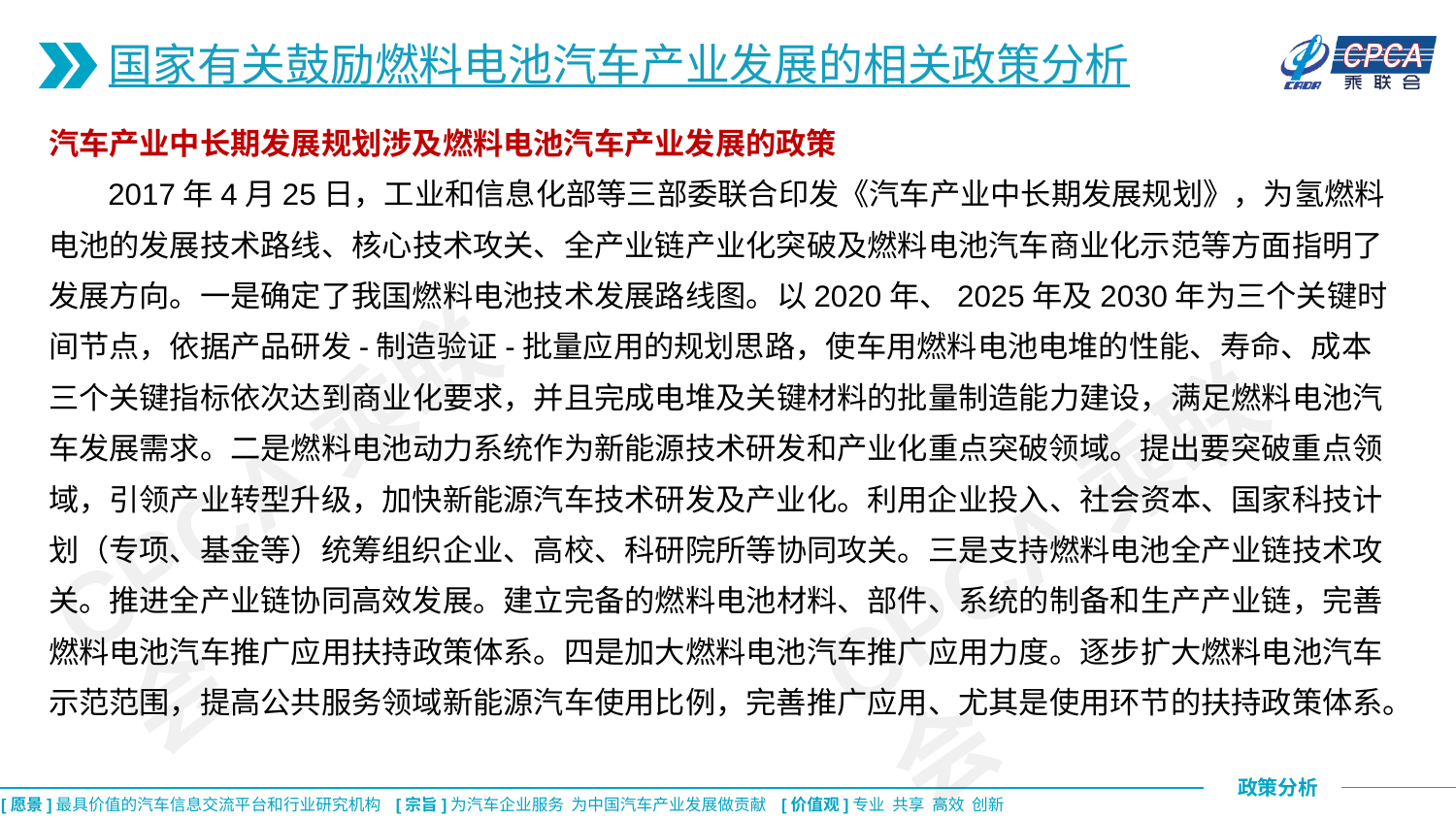

国家有关鼓励燃料电池汽车产业发展的相关政策分析
汽车产业中长期发展规划涉及燃料电池汽车产业发展的政策
       2017年4月25日，工业和信息化部等三部委联合印发《汽车产业中长期发展规划》，为氢燃料电池的发展技术路线、核心技术攻关、全产业链产业化突破及燃料电池汽车商业化示范等方面指明了发展方向。一是确定了我国燃料电池技术发展路线图。以2020年、2025年及2030年为三个关键时间节点，依据产品研发-制造验证-批量应用的规划思路，使车用燃料电池电堆的性能、寿命、成本三个关键指标依次达到商业化要求，并且完成电堆及关键材料的批量制造能力建设，满足燃料电池汽车发展需求。二是燃料电池动力系统作为新能源技术研发和产业化重点突破领域。提出要突破重点领域，引领产业转型升级，加快新能源汽车技术研发及产业化。利用企业投入、社会资本、国家科技计划（专项、基金等）统筹组织企业、高校、科研院所等协同攻关。三是支持燃料电池全产业链技术攻关。推进全产业链协同高效发展。建立完备的燃料电池材料、部件、系统的制备和生产产业链，完善燃料电池汽车推广应用扶持政策体系。四是加大燃料电池汽车推广应用力度。逐步扩大燃料电池汽车示范范围，提高公共服务领域新能源汽车使用比例，完善推广应用、尤其是使用环节的扶持政策体系。
CPCA乘联会
CPCA乘联会